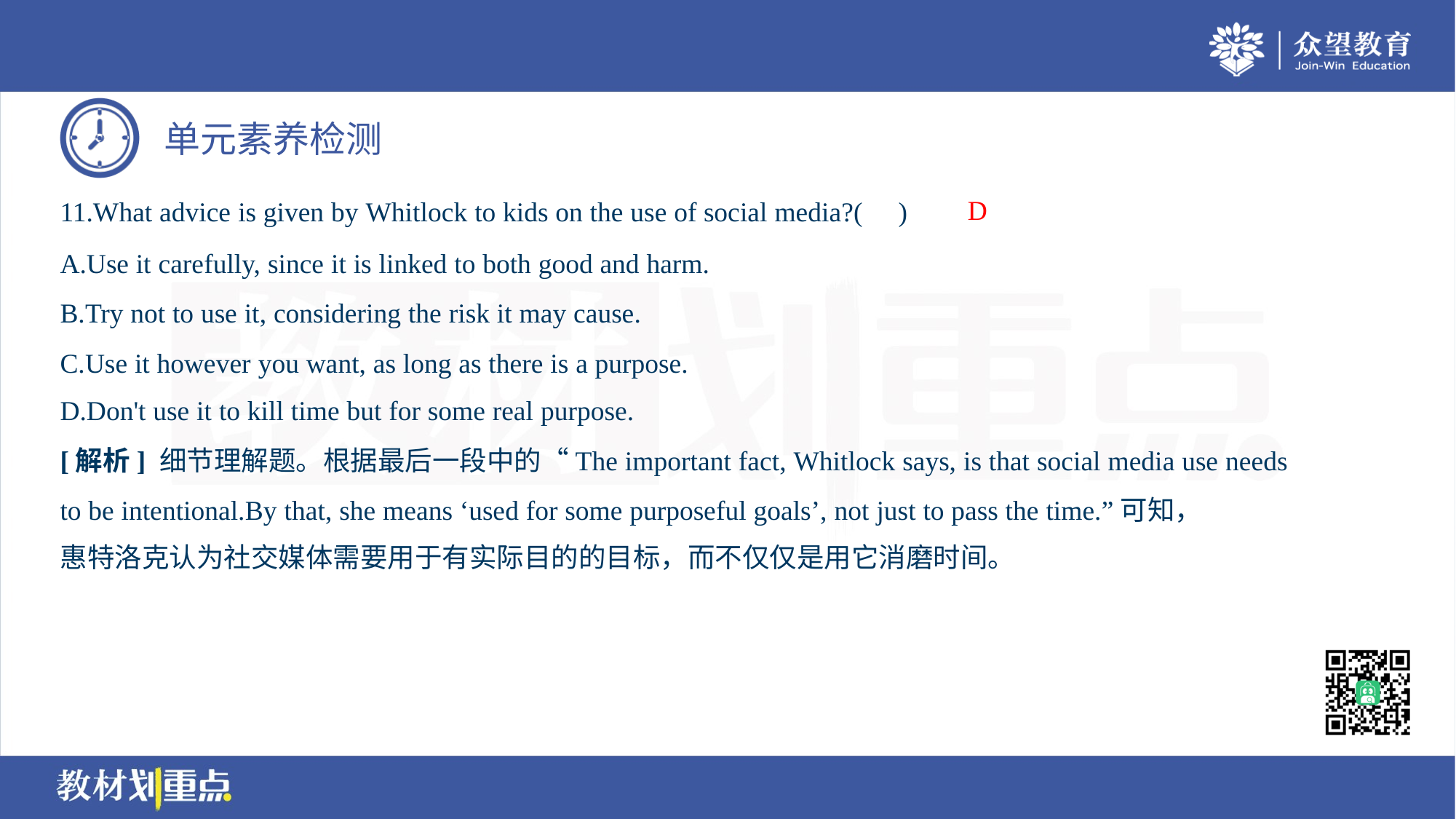

D
11.What advice is given by Whitlock to kids on the use of social media?(     )
A.Use it carefully, since it is linked to both good and harm.
B.Try not to use it, considering the risk it may cause.
C.Use it however you want, as long as there is a purpose.
D.Don't use it to kill time but for some real purpose.
[解析] 细节理解题。根据最后一段中的“The important fact, Whitlock says, is that social media use needs
to be intentional.By that, she means ‘used for some purposeful goals’, not just to pass the time.”可知，
惠特洛克认为社交媒体需要用于有实际目的的目标，而不仅仅是用它消磨时间。